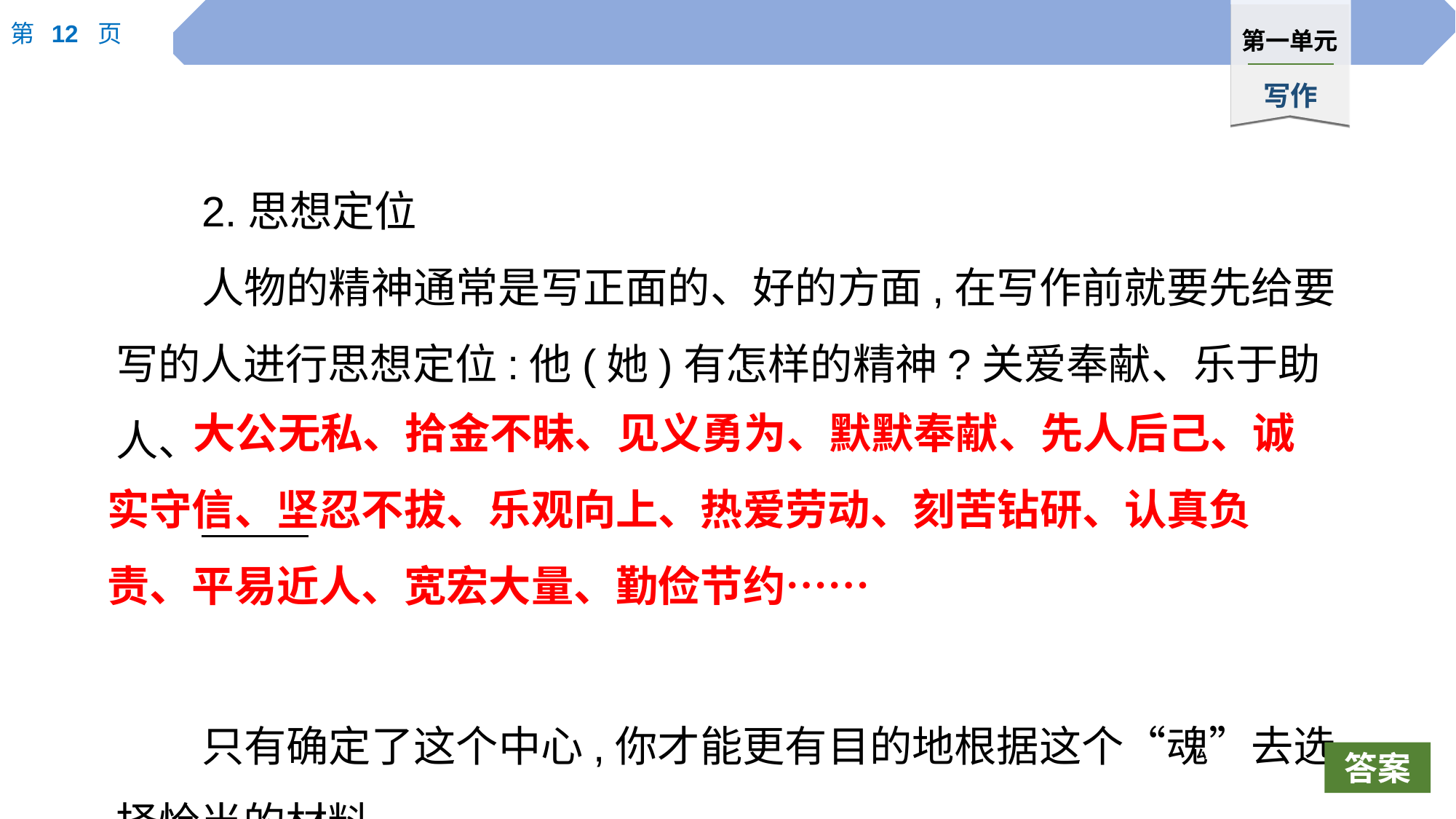

2.思想定位
人物的精神通常是写正面的、好的方面,在写作前就要先给要写的人进行思想定位:他(她)有怎样的精神?关爱奉献、乐于助人、

只有确定了这个中心,你才能更有目的地根据这个“魂”去选择恰当的材料。
大公无私、拾金不昧、见义勇为、默默奉献、先人后己、诚实守信、坚忍不拔、乐观向上、热爱劳动、刻苦钻研、认真负责、平易近人、宽宏大量、勤俭节约……
答案